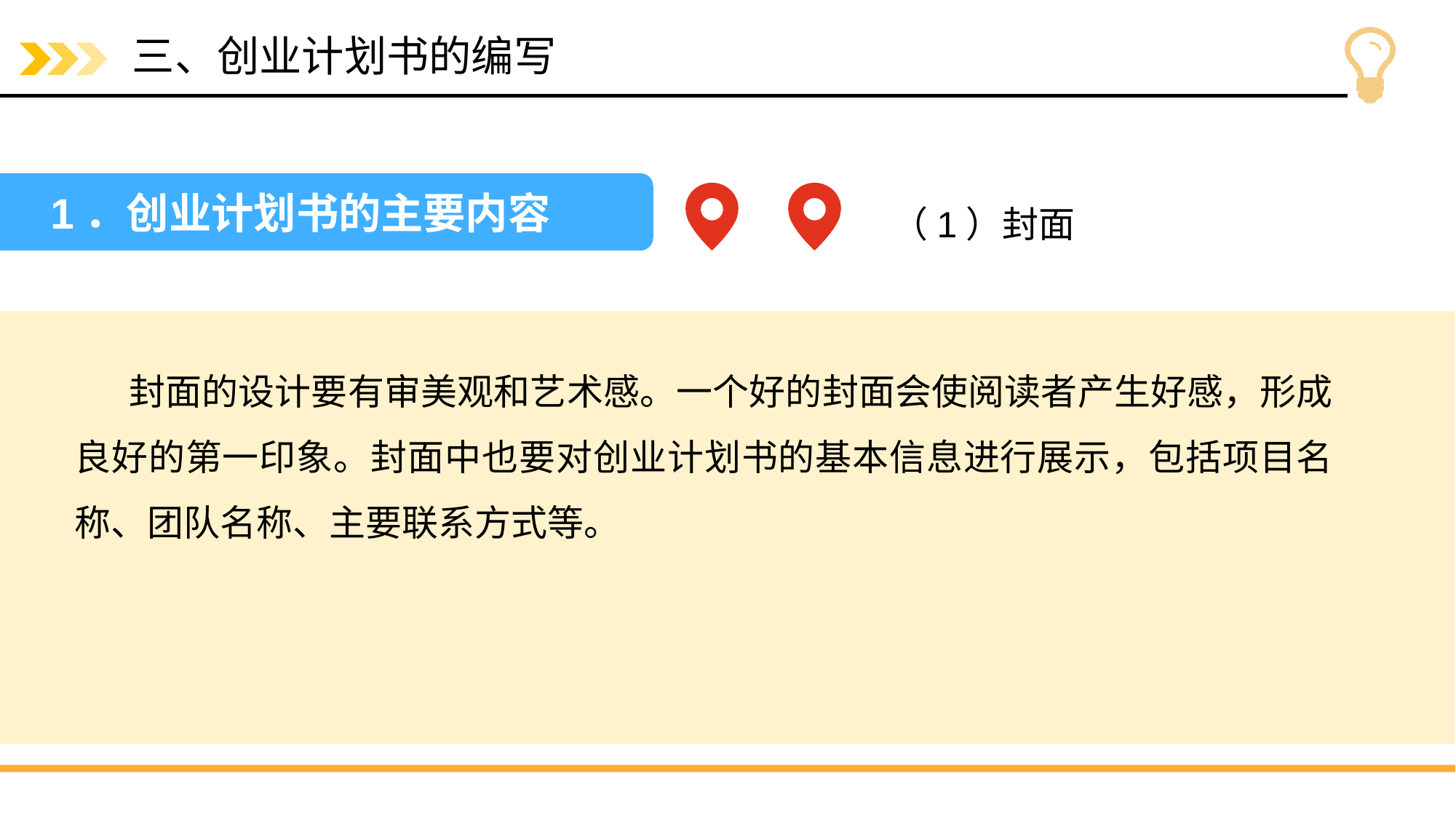

15
# 三、创业计划书的编写
1．创业计划书的主要内容
（1）封面

封面的设计要有审美观和艺术感。一个好的封面会使阅读者产生好感，形成良好的第一印象。封面中也要对创业计划书的基本信息进行展示，包括项目名称、团队名称、主要联系方式等。